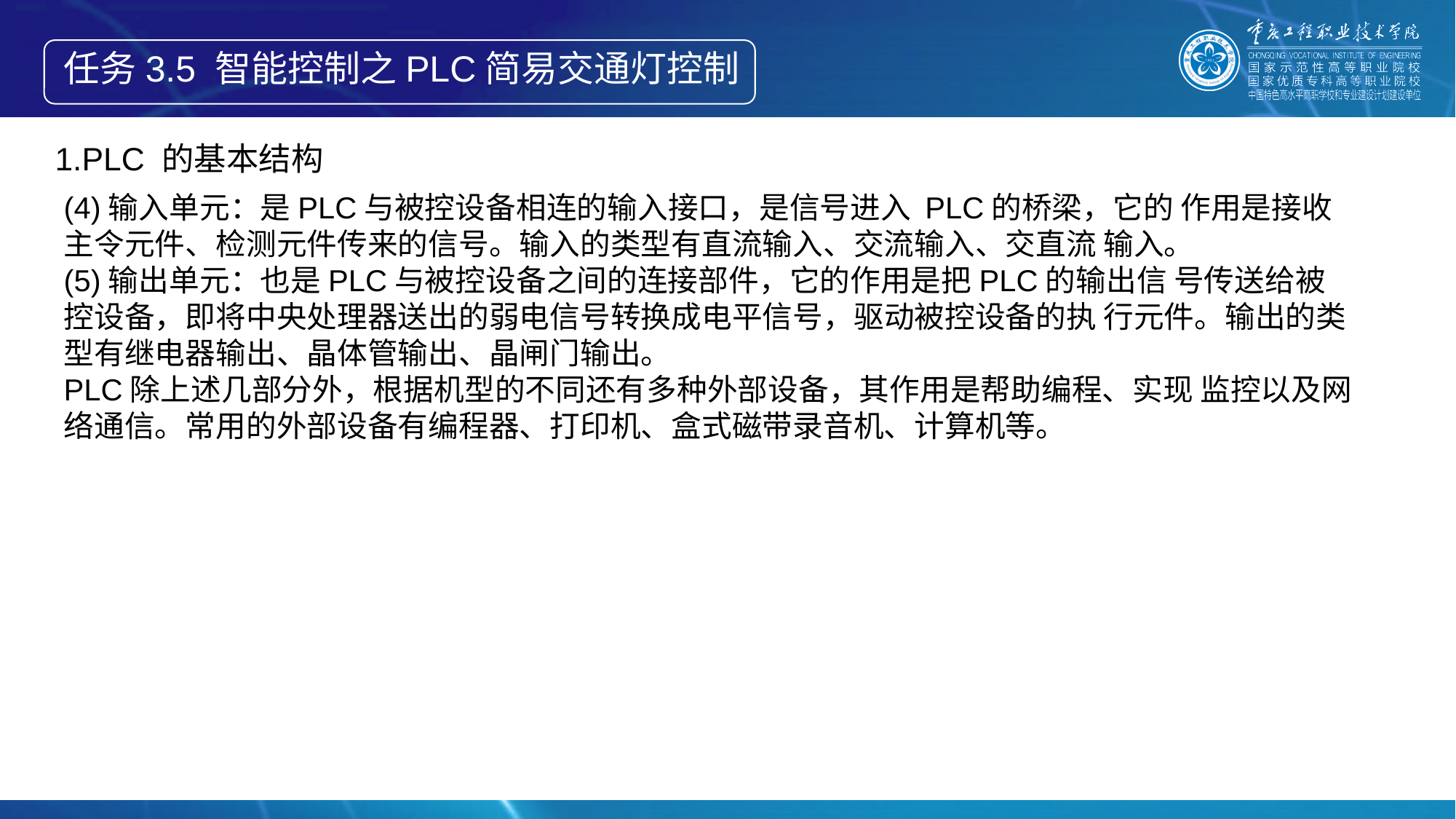

任务3.5 智能控制之PLC简易交通灯控制

1.PLC 的基本结构
(4)输入单元：是PLC与被控设备相连的输入接口，是信号进入 PLC的桥梁，它的 作用是接收主令元件、检测元件传来的信号。输入的类型有直流输入、交流输入、交直流 输入。
(5)输出单元：也是PLC与被控设备之间的连接部件，它的作用是把PLC的输出信 号传送给被控设备，即将中央处理器送出的弱电信号转换成电平信号，驱动被控设备的执 行元件。输出的类型有继电器输出、晶体管输出、晶闸门输出。
PLC除上述几部分外，根据机型的不同还有多种外部设备，其作用是帮助编程、实现 监控以及网络通信。常用的外部设备有编程器、打印机、盒式磁带录音机、计算机等。